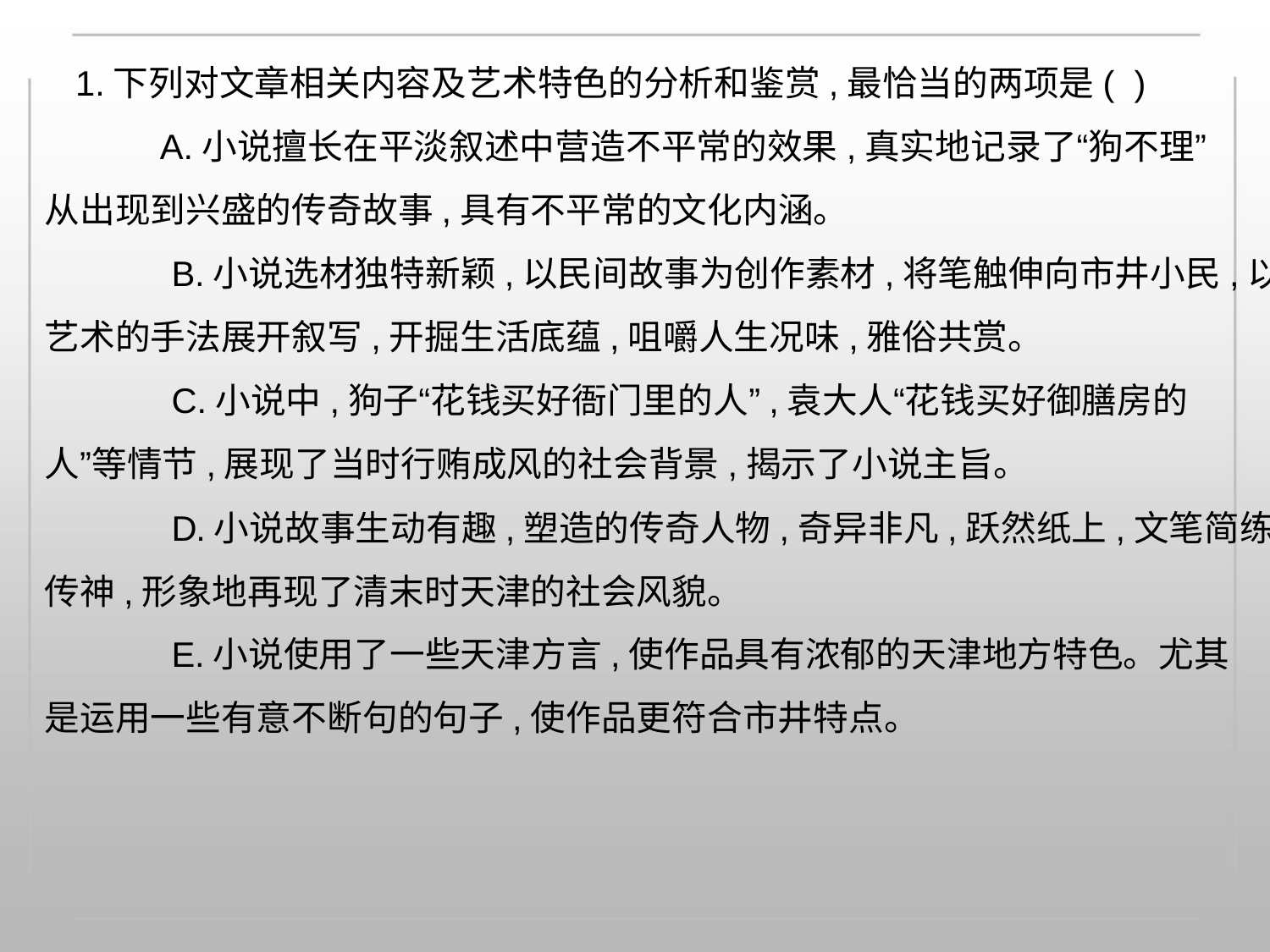

1.下列对文章相关内容及艺术特色的分析和鉴赏,最恰当的两项是( )
A.小说擅长在平淡叙述中营造不平常的效果,真实地记录了“狗不理”
从出现到兴盛的传奇故事,具有不平常的文化内涵。
B.小说选材独特新颖,以民间故事为创作素材,将笔触伸向市井小民,以
艺术的手法展开叙写,开掘生活底蕴,咀嚼人生况味,雅俗共赏。
C.小说中,狗子“花钱买好衙门里的人”,袁大人“花钱买好御膳房的
人”等情节,展现了当时行贿成风的社会背景,揭示了小说主旨。
D.小说故事生动有趣,塑造的传奇人物,奇异非凡,跃然纸上,文笔简练
传神,形象地再现了清末时天津的社会风貌。
E.小说使用了一些天津方言,使作品具有浓郁的天津地方特色。尤其
是运用一些有意不断句的句子,使作品更符合市井特点。